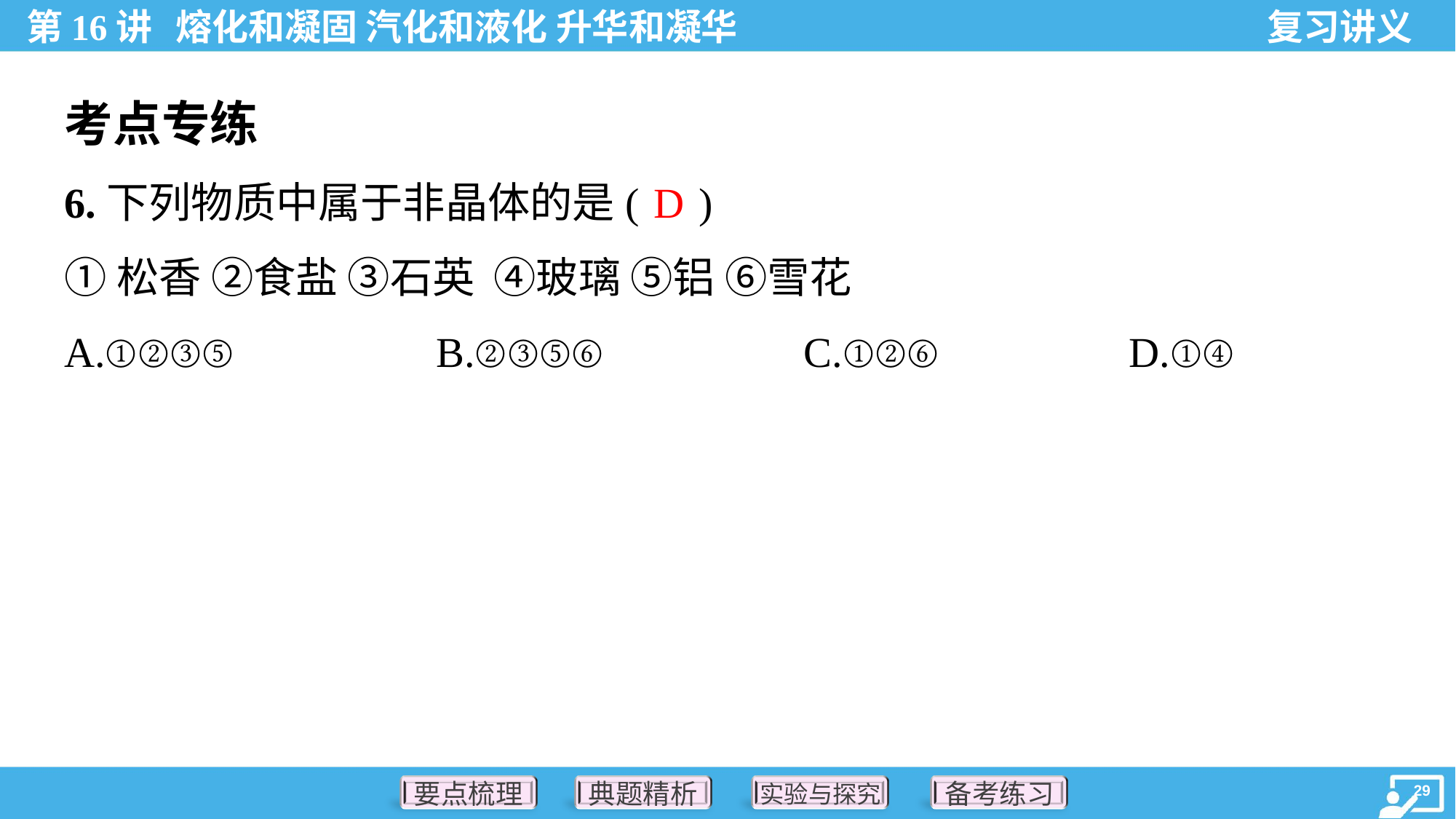

考点专练
D
6.下列物质中属于非晶体的是(     )
①松香 ②食盐 ③石英  ④玻璃 ⑤铝 ⑥雪花
A.①②③⑤	B.②③⑤⑥	C.①②⑥	D.①④